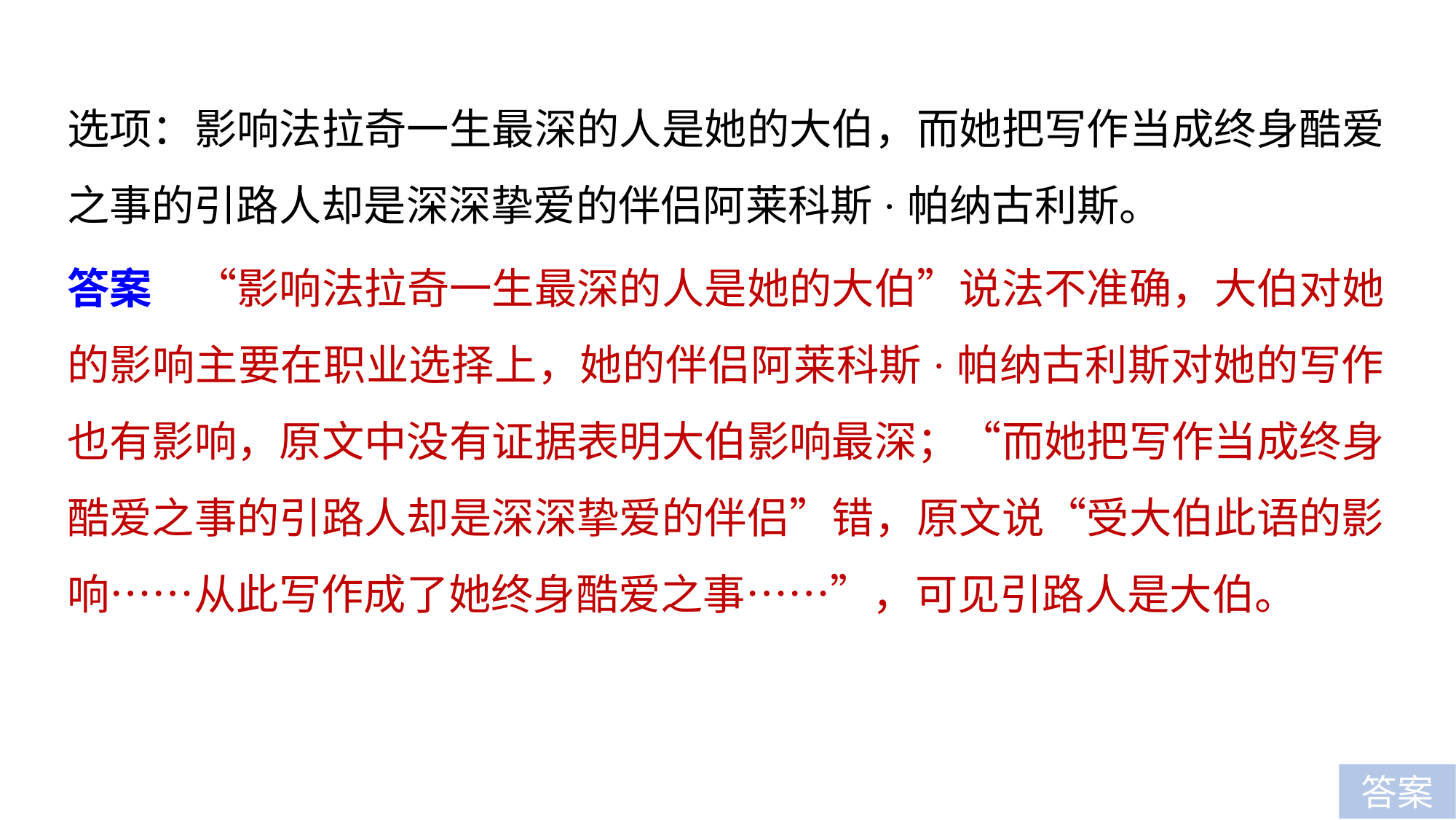

选项：影响法拉奇一生最深的人是她的大伯，而她把写作当成终身酷爱之事的引路人却是深深挚爱的伴侣阿莱科斯·帕纳古利斯。
答案　“影响法拉奇一生最深的人是她的大伯”说法不准确，大伯对她的影响主要在职业选择上，她的伴侣阿莱科斯·帕纳古利斯对她的写作也有影响，原文中没有证据表明大伯影响最深；“而她把写作当成终身酷爱之事的引路人却是深深挚爱的伴侣”错，原文说“受大伯此语的影响……从此写作成了她终身酷爱之事……”，可见引路人是大伯。
答案